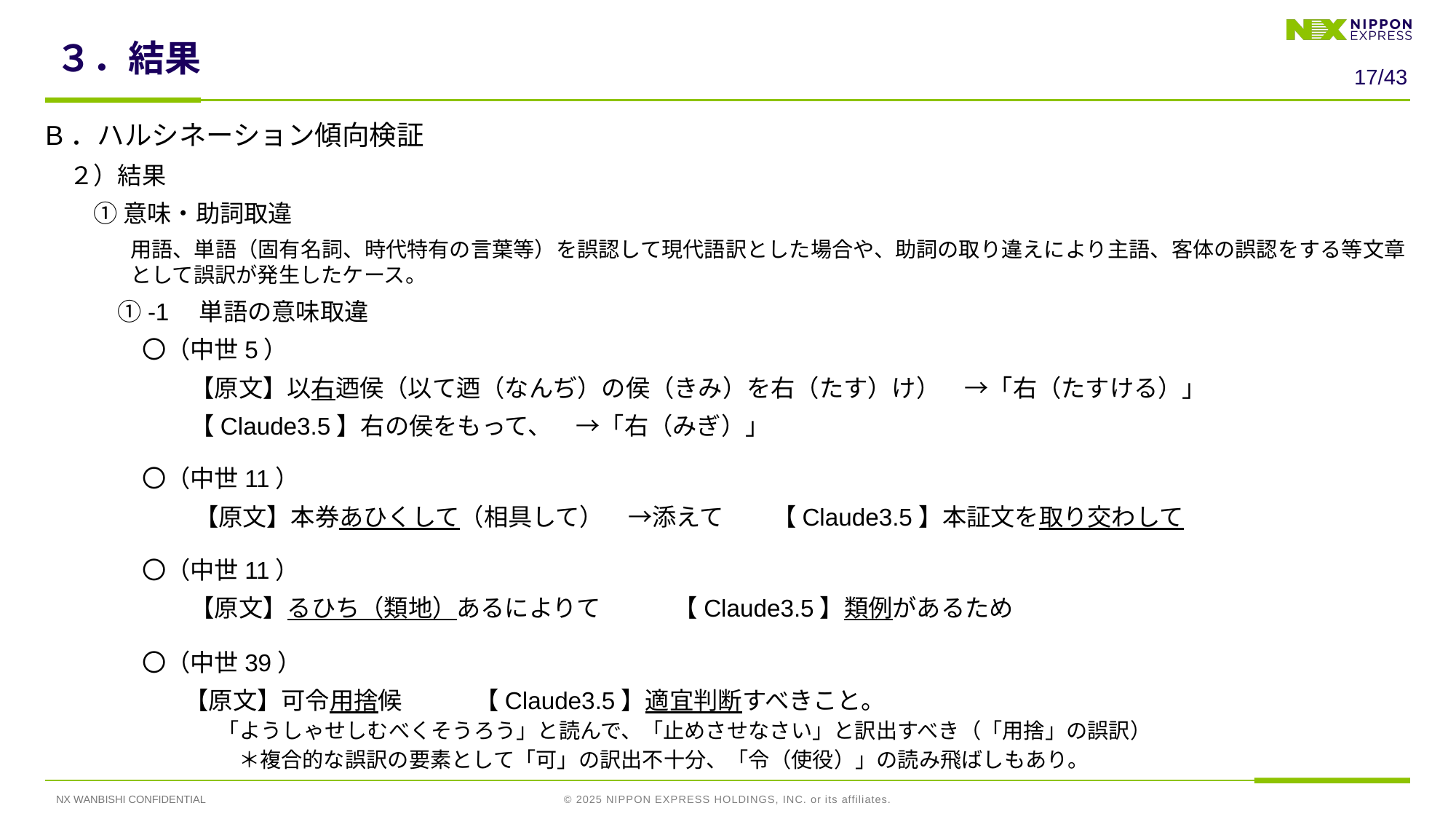

# ３．結果
17/43
B．ハルシネーション傾向検証
　２）結果
　　① 意味・助詞取違
　　　　用語、単語（固有名詞、時代特有の言葉等）を誤認して現代語訳とした場合や、助詞の取り違えにより主語、客体の誤認をする等文章として誤訳が発生したケース。
　　　①-1　単語の意味取違
　　　　〇（中世5）
　　　　　　【原文】以右迺侯（以て迺（なんぢ）の侯（きみ）を右（たす）け）　→「右（たすける）」
　　　　　　【Claude3.5】右の侯をもって、　→「右（みぎ）」

　　　　〇（中世11）
　　　　　　　【原文】本券あひくして（相具して）　→添えて　　【Claude3.5】本証文を取り交わして

　　　　〇（中世11）
　　　　　　【原文】るひち（類地）あるによりて　　　【Claude3.5】類例があるため

　　　　〇（中世39）
　　　　　　【原文】可令用捨候　　　【Claude3.5】適宜判断すべきこと。
　　　　　　　　「ようしゃせしむべくそうろう」と読んで、「止めさせなさい」と訳出すべき（「用捨」の誤訳）
　　　　　　　　＊複合的な誤訳の要素として「可」の訳出不十分、「令（使役）」の読み飛ばしもあり。
NX WANBISHI CONFIDENTIAL